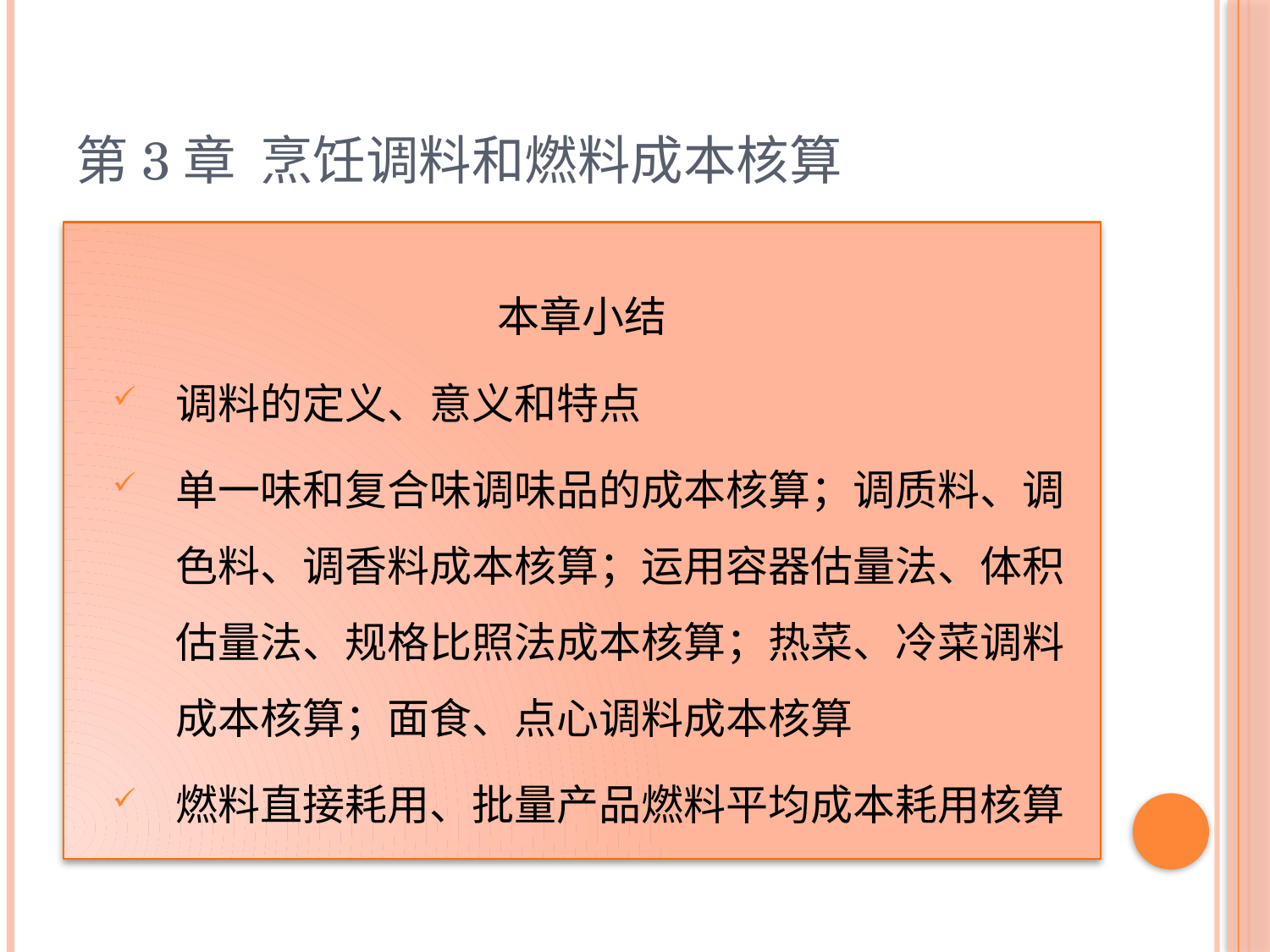

# 第3章  烹饪调料和燃料成本核算

本章小结
调料的定义、意义和特点
单一味和复合味调味品的成本核算；调质料、调色料、调香料成本核算；运用容器估量法、体积估量法、规格比照法成本核算；热菜、冷菜调料成本核算；面食、点心调料成本核算
燃料直接耗用、批量产品燃料平均成本耗用核算